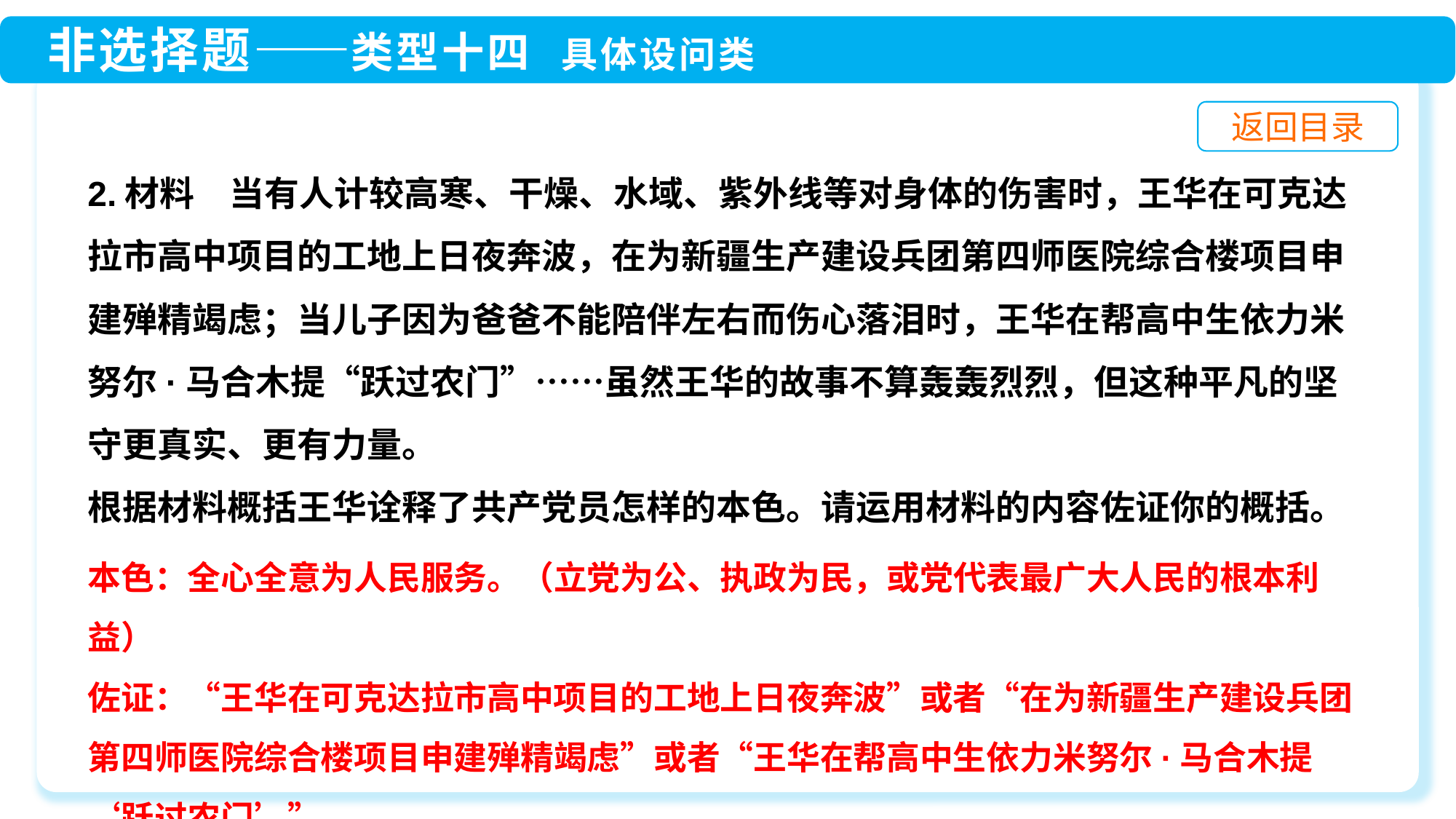

2.材料　当有人计较高寒、干燥、水域、紫外线等对身体的伤害时，王华在可克达拉市高中项目的工地上日夜奔波，在为新疆生产建设兵团第四师医院综合楼项目申建殚精竭虑；当儿子因为爸爸不能陪伴左右而伤心落泪时，王华在帮高中生依力米努尔·马合木提“跃过农门”……虽然王华的故事不算轰轰烈烈，但这种平凡的坚守更真实、更有力量。
根据材料概括王华诠释了共产党员怎样的本色。请运用材料的内容佐证你的概括。
本色：全心全意为人民服务。（立党为公、执政为民，或党代表最广大人民的根本利益）
佐证：“王华在可克达拉市高中项目的工地上日夜奔波”或者“在为新疆生产建设兵团第四师医院综合楼项目申建殚精竭虑”或者“王华在帮高中生依力米努尔·马合木提‘跃过农门’”。